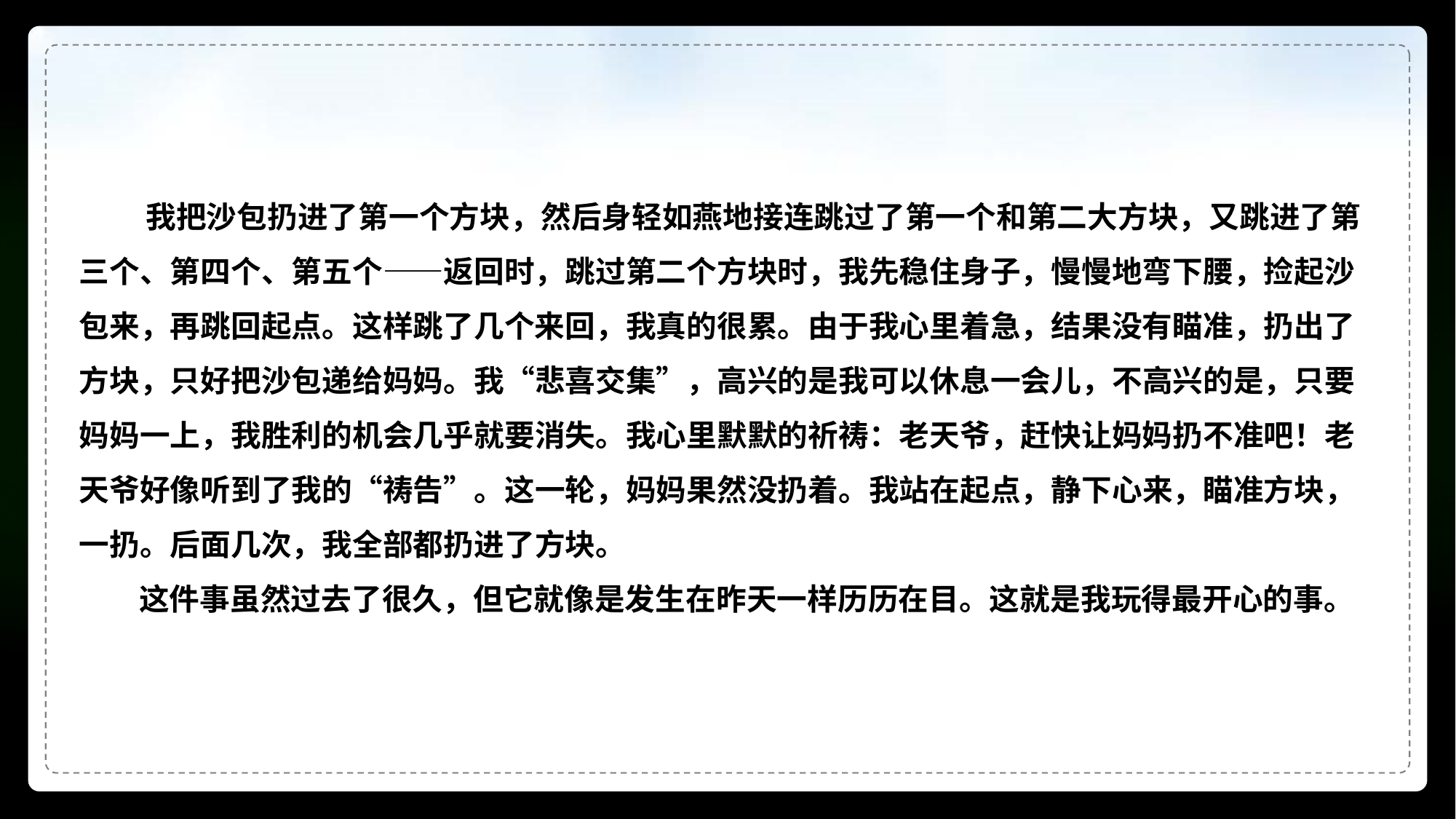

我把沙包扔进了第一个方块，然后身轻如燕地接连跳过了第一个和第二大方块，又跳进了第三个、第四个、第五个——返回时，跳过第二个方块时，我先稳住身子，慢慢地弯下腰，捡起沙包来，再跳回起点。这样跳了几个来回，我真的很累。由于我心里着急，结果没有瞄准，扔出了方块，只好把沙包递给妈妈。我“悲喜交集”，高兴的是我可以休息一会儿，不高兴的是，只要妈妈一上，我胜利的机会几乎就要消失。我心里默默的祈祷：老天爷，赶快让妈妈扔不准吧！老天爷好像听到了我的“祷告”。这一轮，妈妈果然没扔着。我站在起点，静下心来，瞄准方块，一扔。后面几次，我全部都扔进了方块。
   这件事虽然过去了很久，但它就像是发生在昨天一样历历在目。这就是我玩得最开心的事。